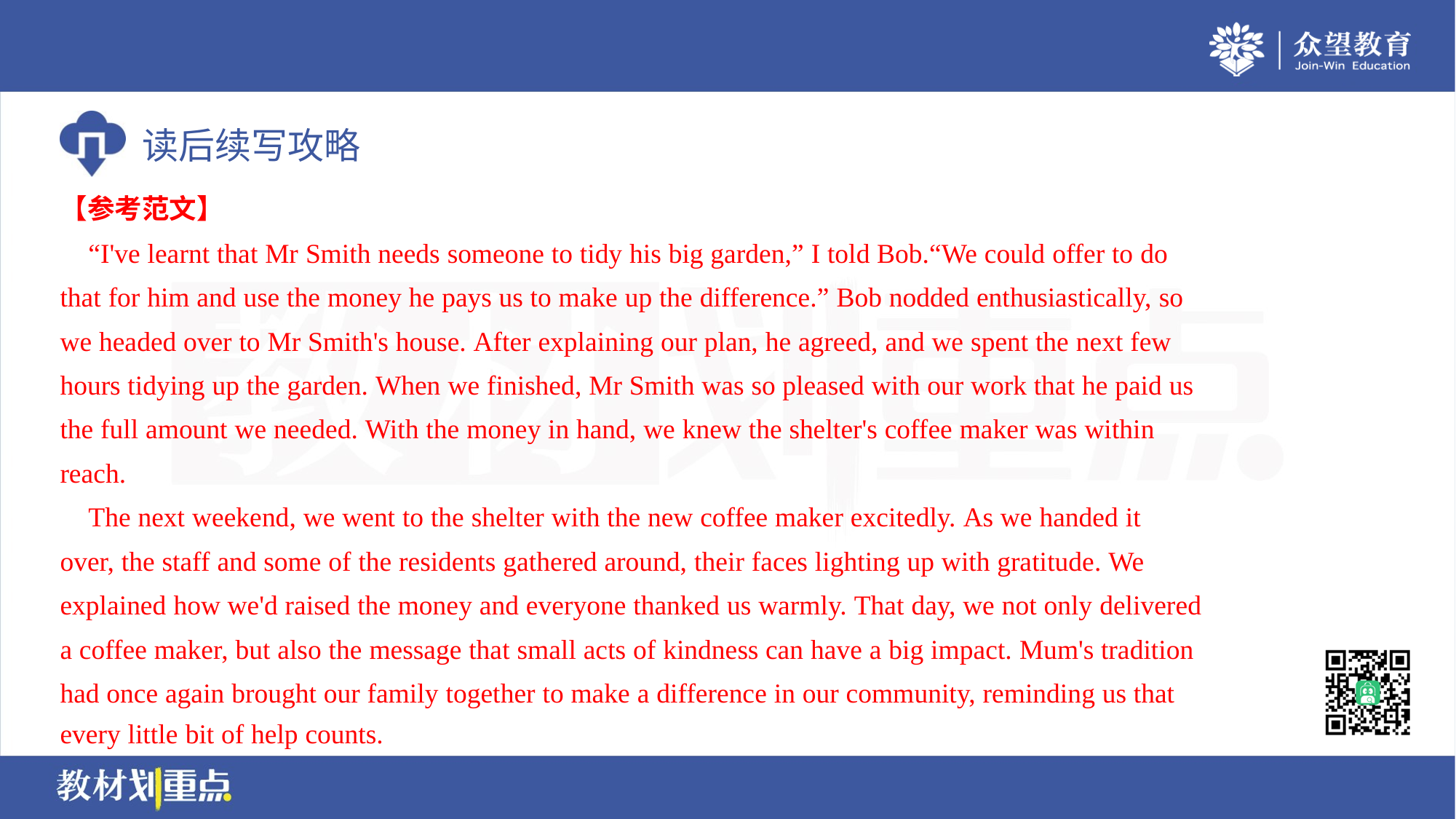

【参考范文】
    “I've learnt that Mr Smith needs someone to tidy his big garden,” I told Bob.“We could offer to do
that for him and use the money he pays us to make up the difference.” Bob nodded enthusiastically, so
we headed over to Mr Smith's house. After explaining our plan, he agreed, and we spent the next few
hours tidying up the garden. When we finished, Mr Smith was so pleased with our work that he paid us
the full amount we needed. With the money in hand, we knew the shelter's coffee maker was within
reach.
    The next weekend, we went to the shelter with the new coffee maker excitedly. As we handed it
over, the staff and some of the residents gathered around, their faces lighting up with gratitude. We
explained how we'd raised the money and everyone thanked us warmly. That day, we not only delivered
a coffee maker, but also the message that small acts of kindness can have a big impact. Mum's tradition
had once again brought our family together to make a difference in our community, reminding us that
every little bit of help counts.